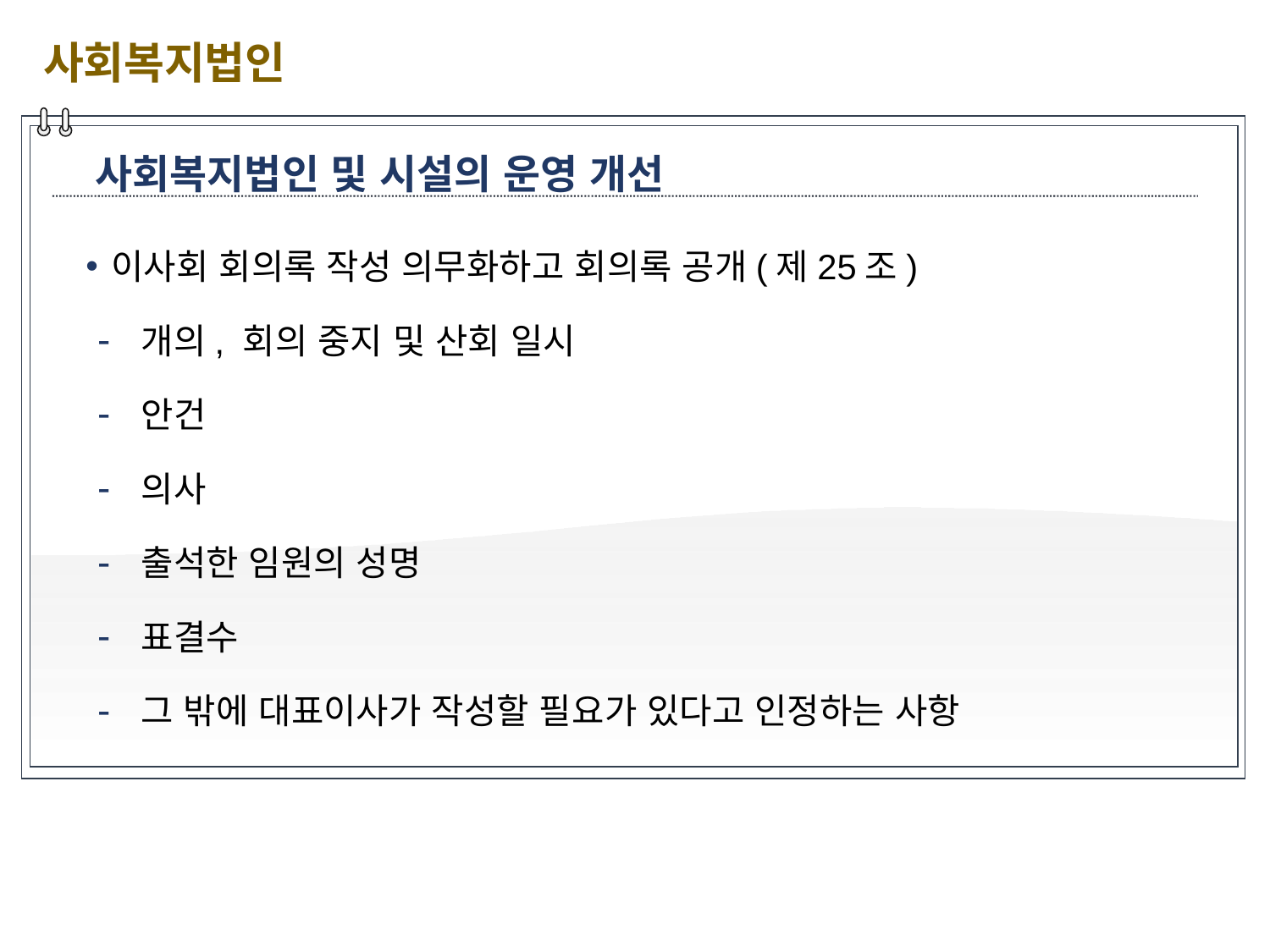

사회복지법인

사회복지법인 및 시설의 운영 개선

이사회 회의록 작성 의무화하고 회의록 공개(제25조)
 개의, 회의 중지 및 산회 일시
 안건
 의사
 출석한 임원의 성명
 표결수
 그 밖에 대표이사가 작성할 필요가 있다고 인정하는 사항